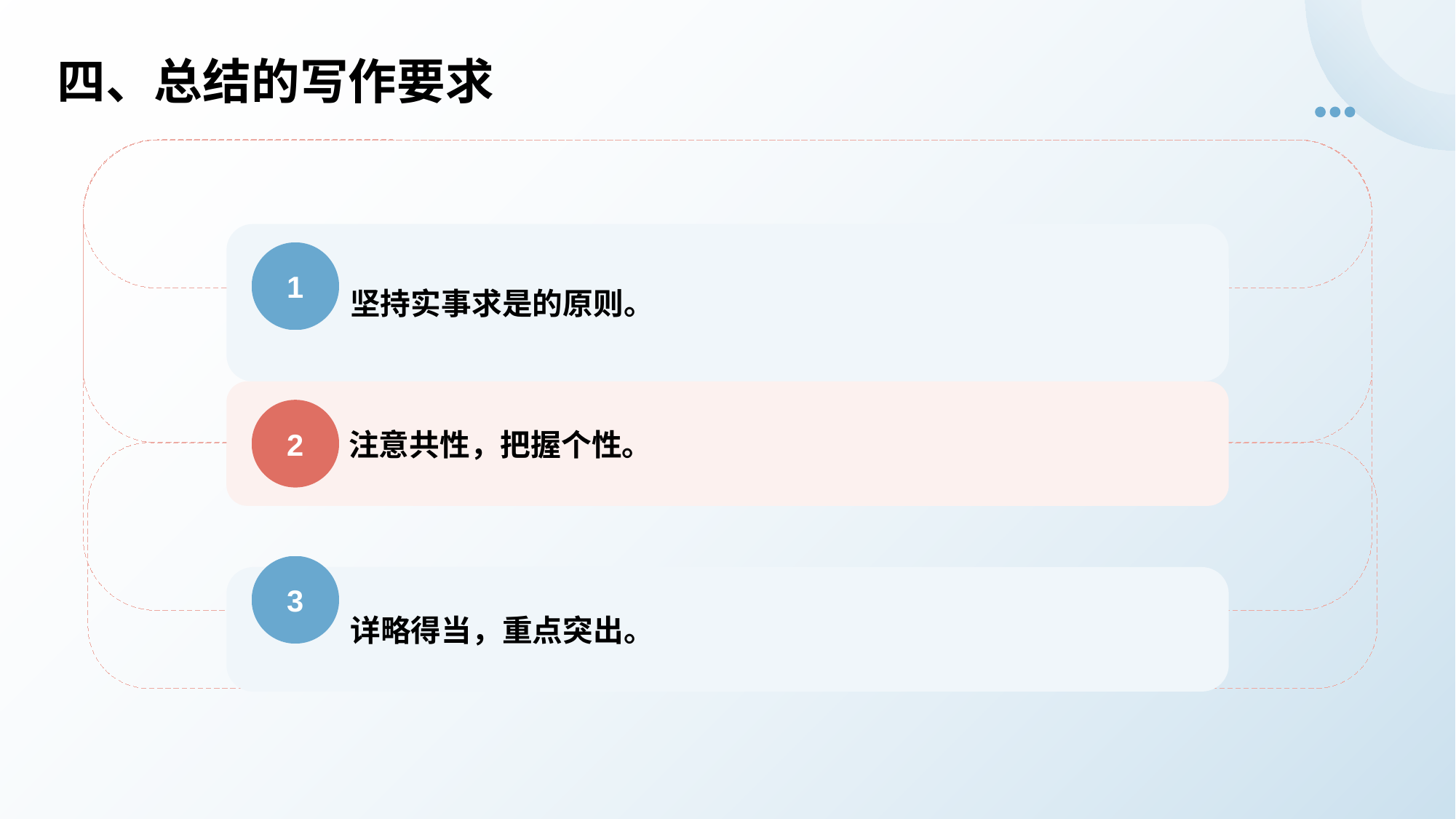

四、总结的写作要求

坚持实事求是的原则。
1
注意共性，把握个性。
2

3
详略得当，重点突出。